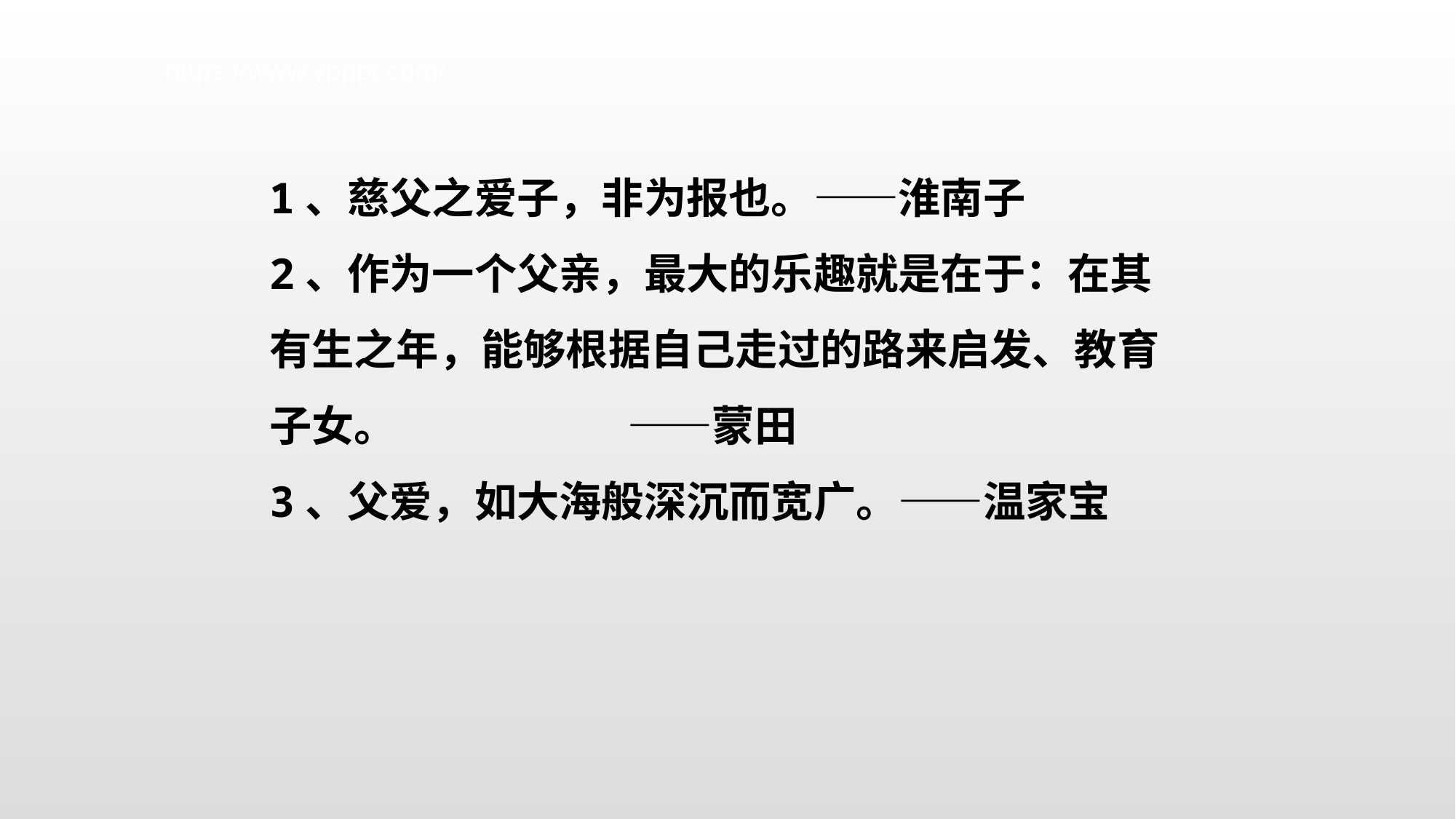

https://www.ypppt.com/
1、慈父之爱子，非为报也。——淮南子
2、作为一个父亲，最大的乐趣就是在于：在其有生之年，能够根据自己走过的路来启发、教育子女。                        ——蒙田
3、父爱，如大海般深沉而宽广。——温家宝